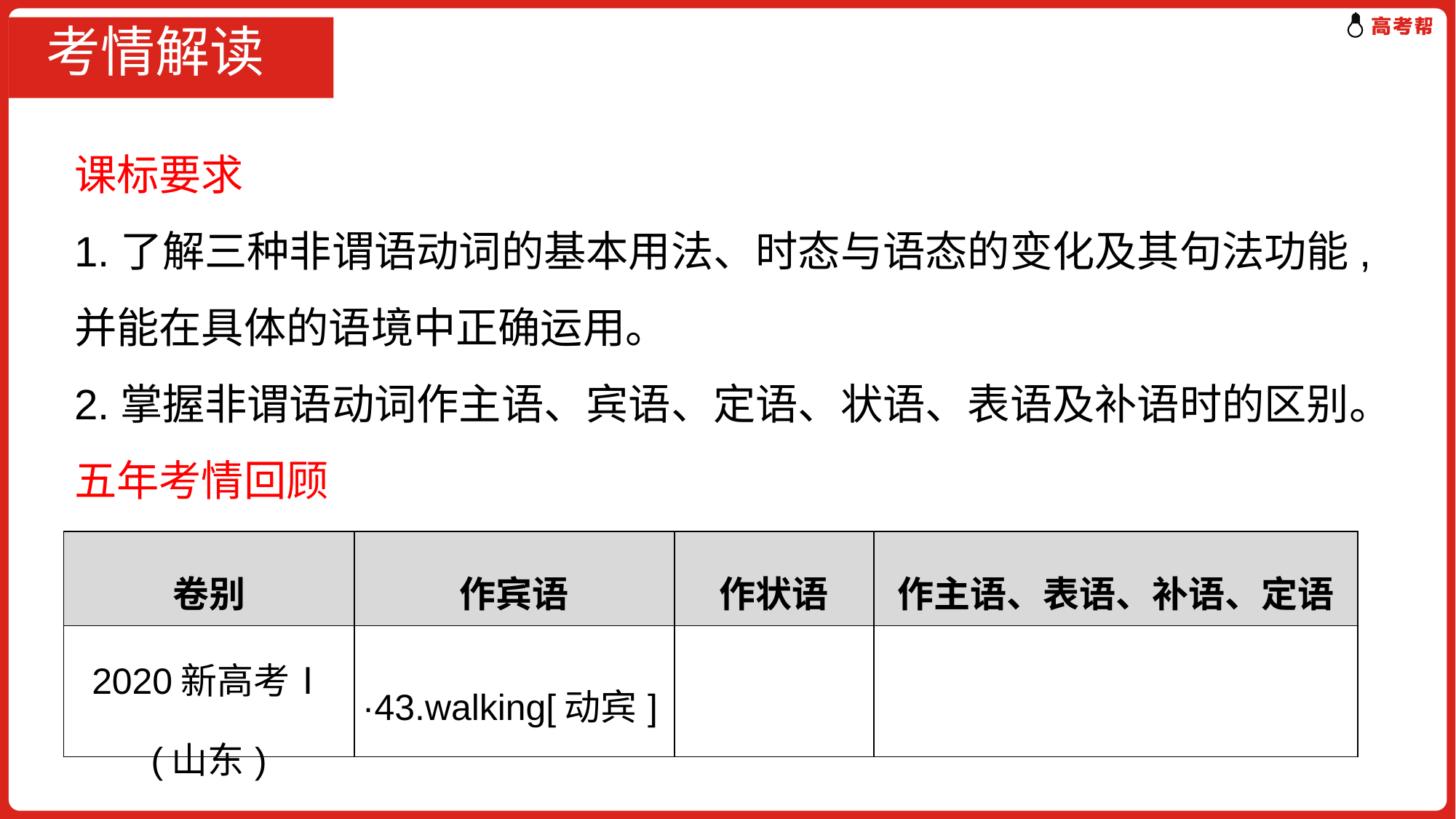

# 考情解读
课标要求
1.了解三种非谓语动词的基本用法、时态与语态的变化及其句法功能,并能在具体的语境中正确运用。
2.掌握非谓语动词作主语、宾语、定语、状语、表语及补语时的区别。
五年考情回顾
| 卷别 | 作宾语 | 作状语 | 作主语、表语、补语、定语 |
| --- | --- | --- | --- |
| 2020新高考Ⅰ (山东) | ·43.walking[动宾] |  |  |